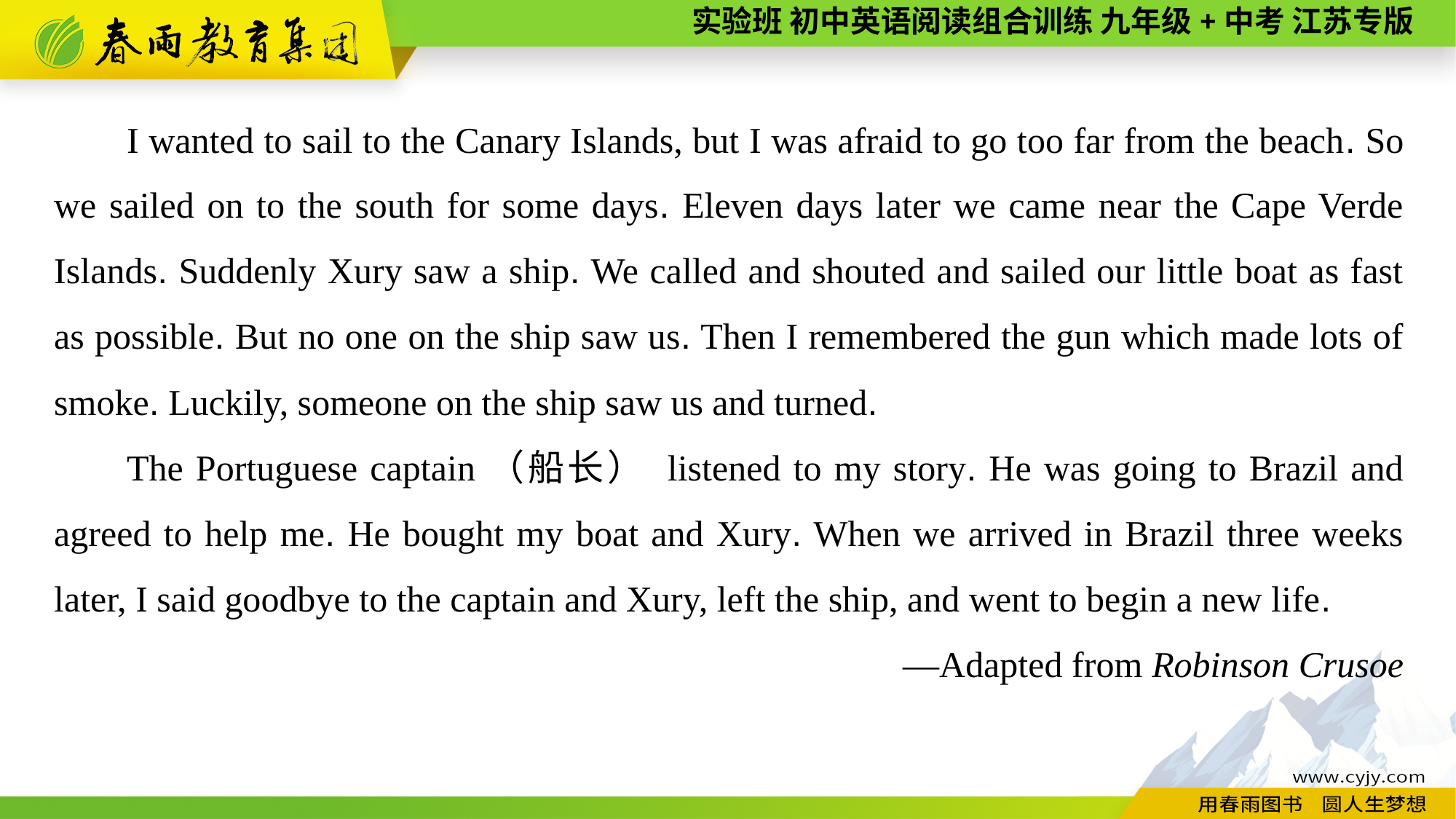

I wanted to sail to the Canary Islands, but I was afraid to go too far from the beach. So we sailed on to the south for some days. Eleven days later we came near the Cape Verde Islands. Suddenly Xury saw a ship. We called and shouted and sailed our little boat as fast as possible. But no one on the ship saw us. Then I remembered the gun which made lots of smoke. Luckily, someone on the ship saw us and turned.
The Portuguese captain（船长） listened to my story. He was going to Brazil and agreed to help me. He bought my boat and Xury. When we arrived in Brazil three weeks later, I said goodbye to the captain and Xury, left the ship, and went to begin a new life.
—Adapted from Robinson Crusoe